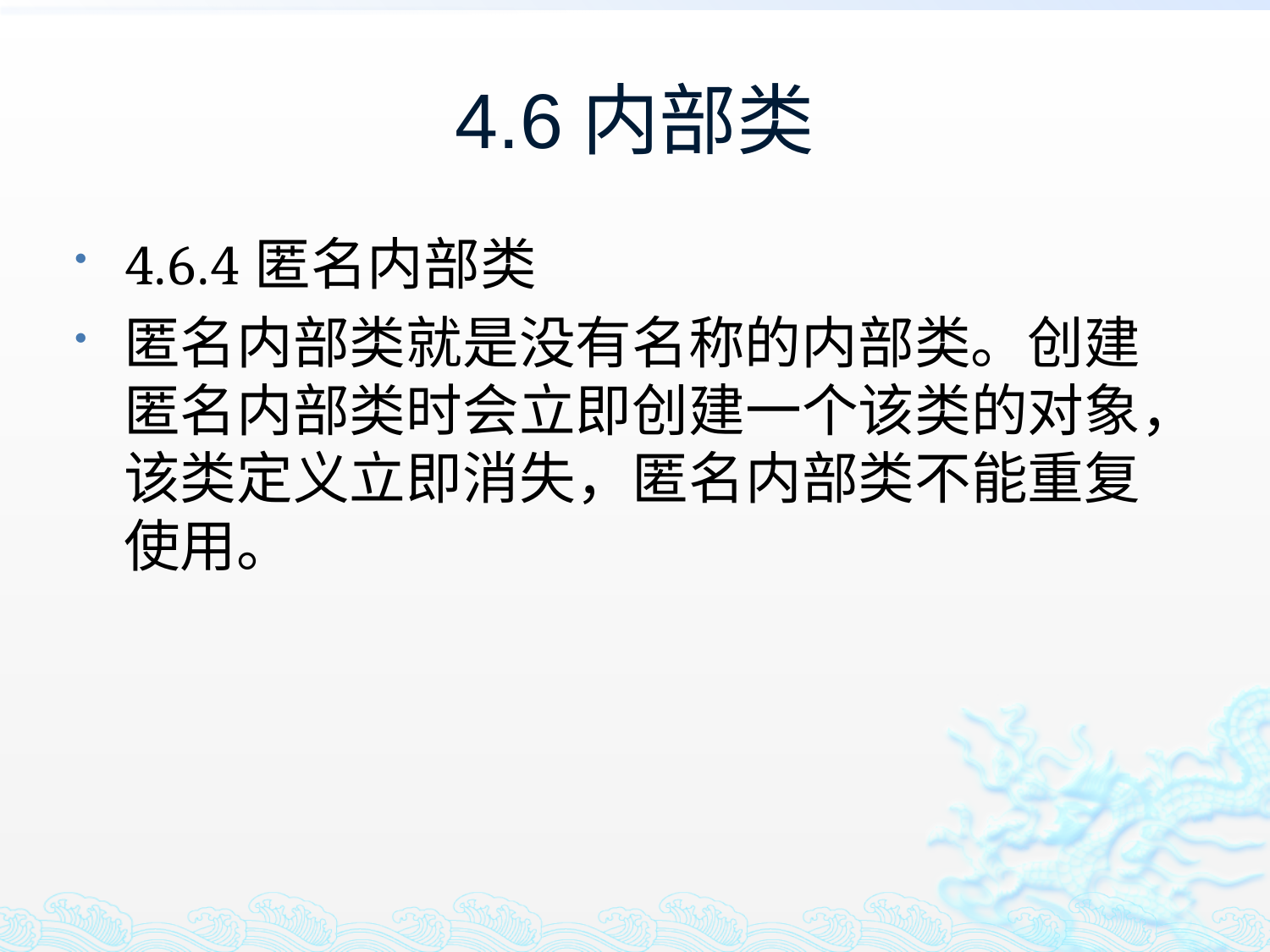

# 4.6内部类
4.6.4匿名内部类
匿名内部类就是没有名称的内部类。创建匿名内部类时会立即创建一个该类的对象，该类定义立即消失，匿名内部类不能重复使用。